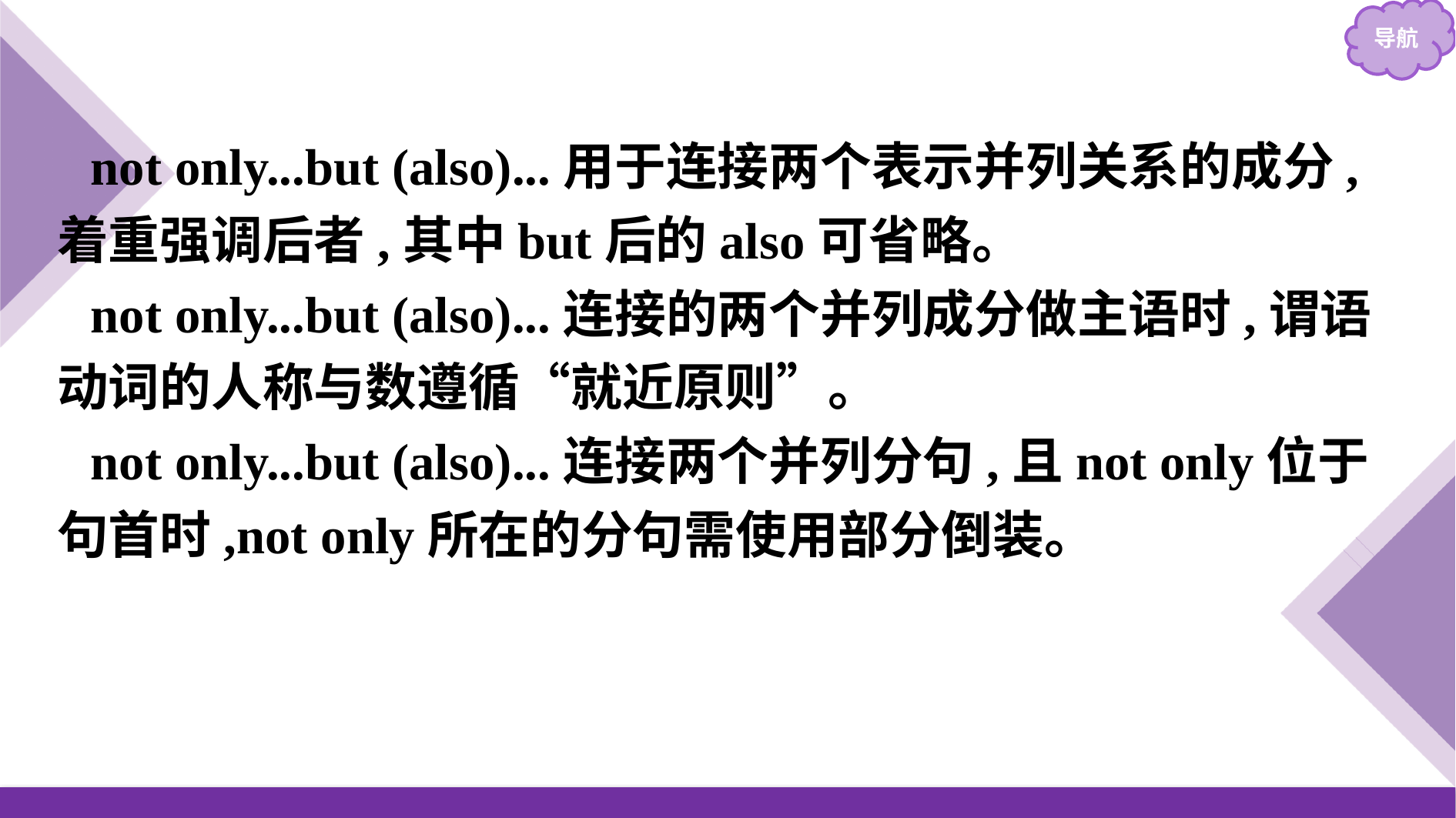

not only...but (also)...用于连接两个表示并列关系的成分,着重强调后者,其中but后的also可省略。
not only...but (also)...连接的两个并列成分做主语时,谓语动词的人称与数遵循“就近原则”。
not only...but (also)...连接两个并列分句,且not only位于句首时,not only所在的分句需使用部分倒装。